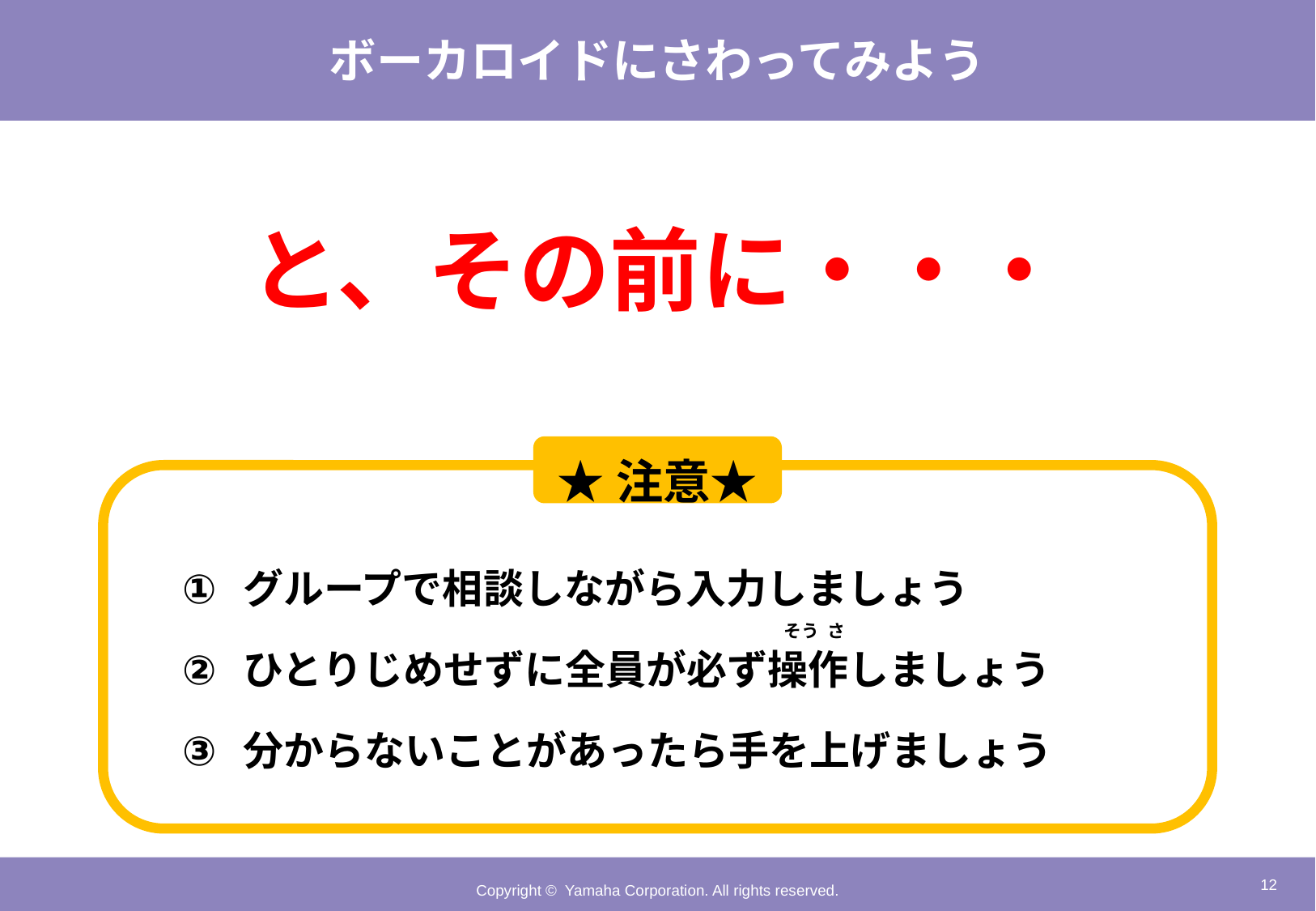

# ボーカロイドにさわってみよう

と、その前に・・・

★注意★

グループで相談しながら入力しましょう
ひとりじめせずに全員が必ず操作しましょう
分からないことがあったら手を上げましょう
そう  さ
12